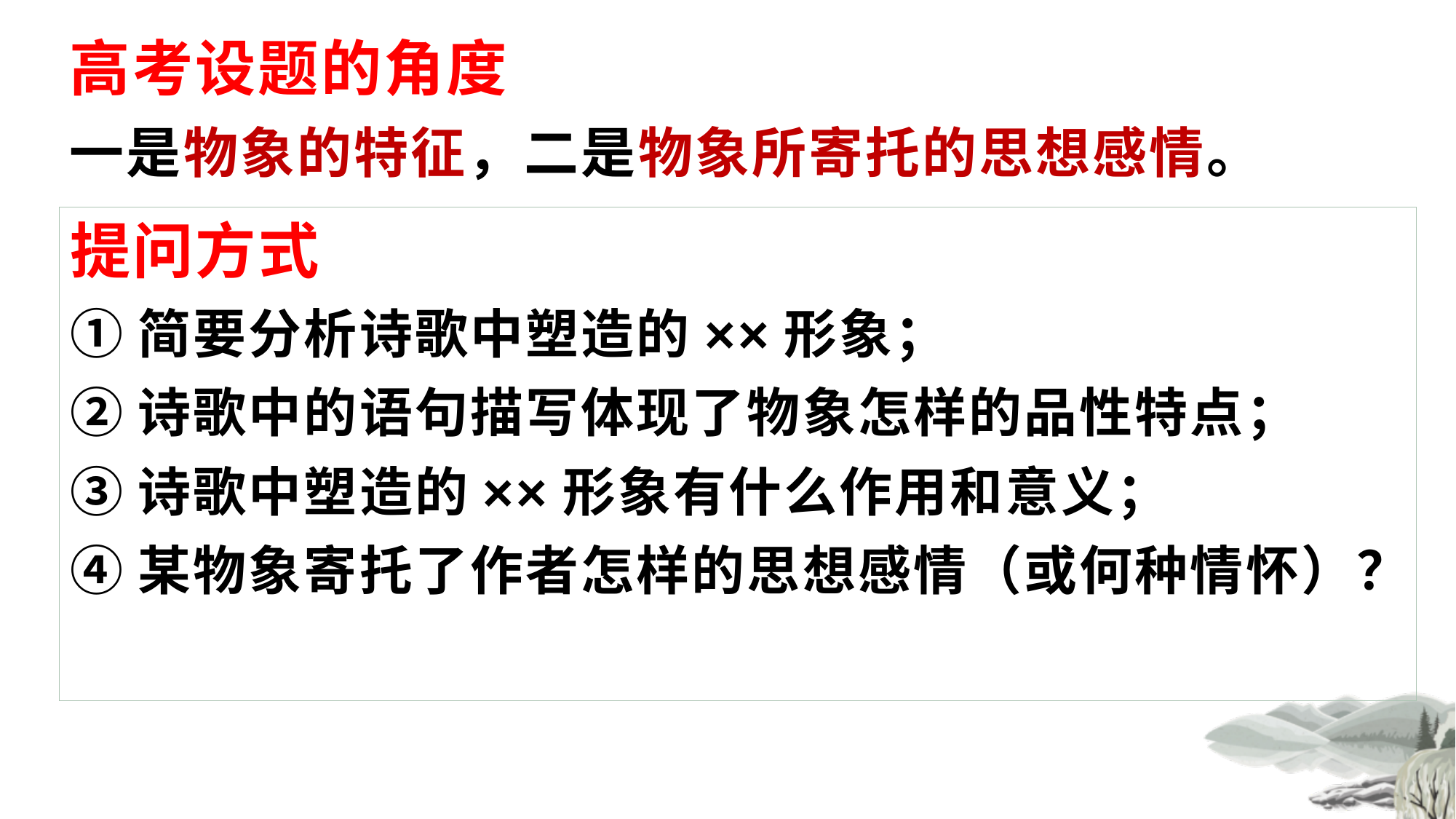

高考设题的角度
一是物象的特征，二是物象所寄托的思想感情。
提问方式
①简要分析诗歌中塑造的××形象；
②诗歌中的语句描写体现了物象怎样的品性特点；
③诗歌中塑造的××形象有什么作用和意义；
④某物象寄托了作者怎样的思想感情（或何种情怀）？